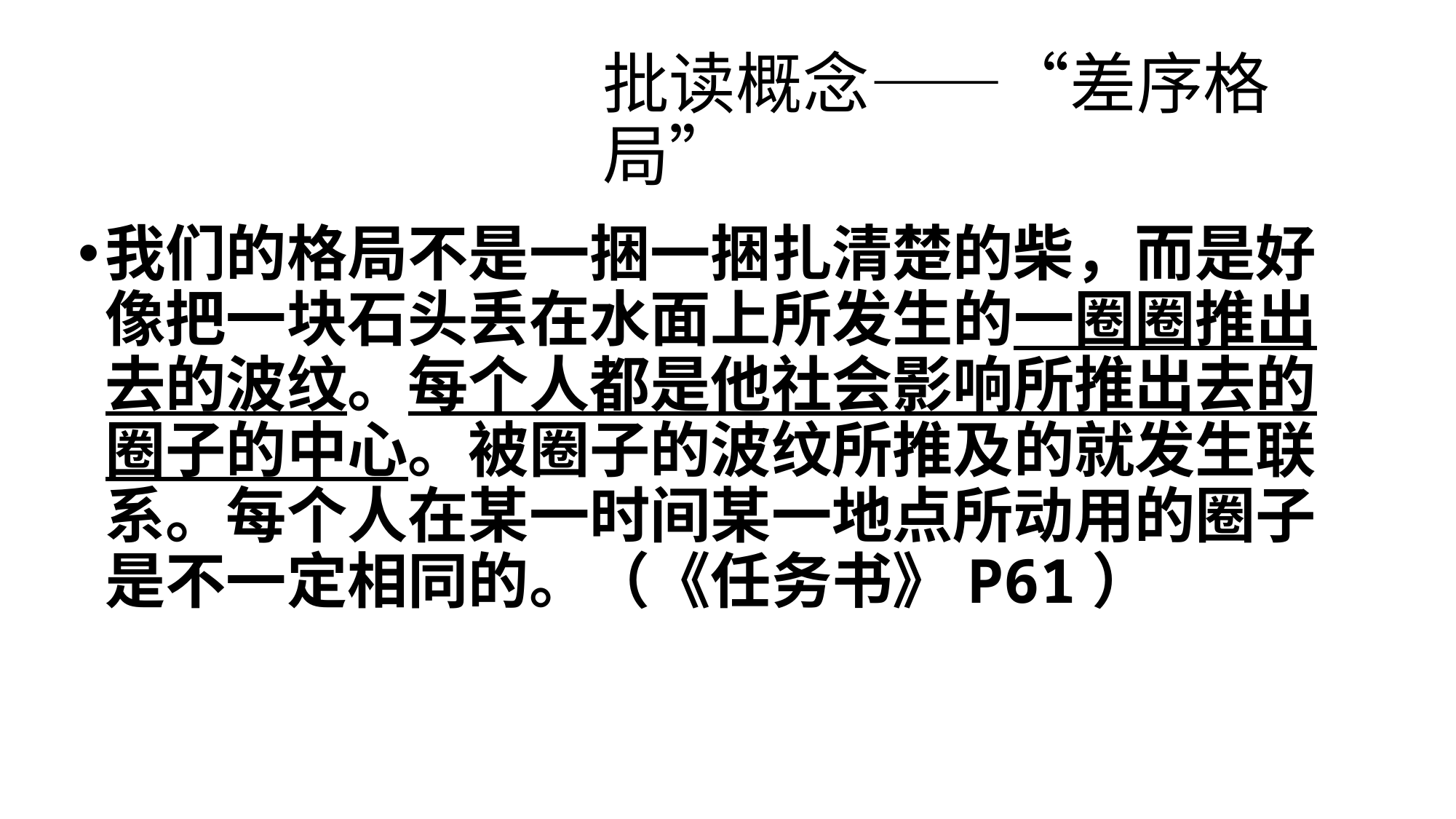

# 批读概念——“差序格局”
我们的格局不是一捆一捆扎清楚的柴，而是好像把一块石头丢在水面上所发生的一圈圈推出去的波纹。每个人都是他社会影响所推出去的圈子的中心。被圈子的波纹所推及的就发生联系。每个人在某一时间某一地点所动用的圈子是不一定相同的。（《任务书》P61）